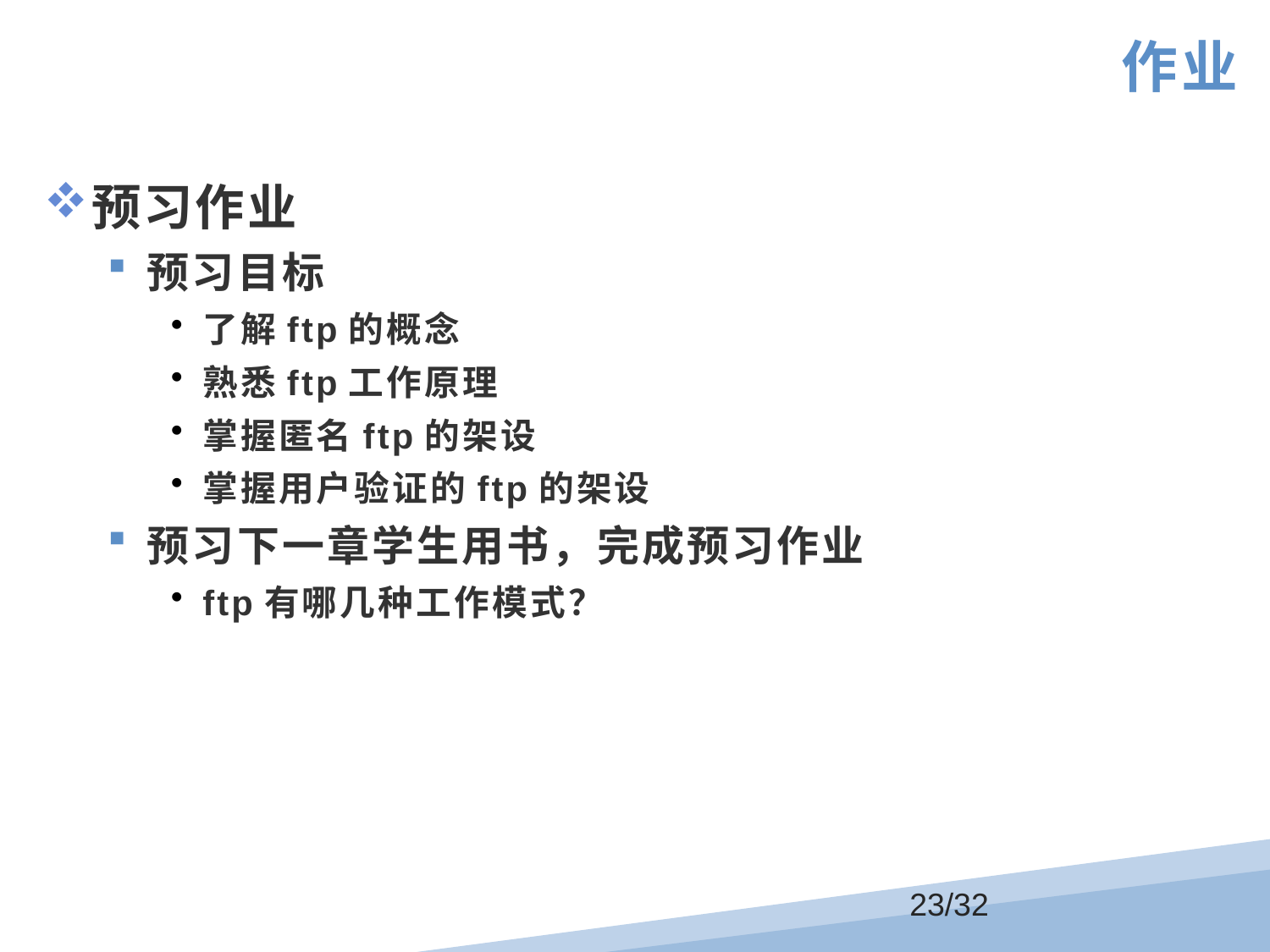

作业
预习作业
预习目标
了解ftp的概念
熟悉ftp工作原理
掌握匿名ftp的架设
掌握用户验证的ftp的架设
预习下一章学生用书，完成预习作业
ftp有哪几种工作模式？

23/32